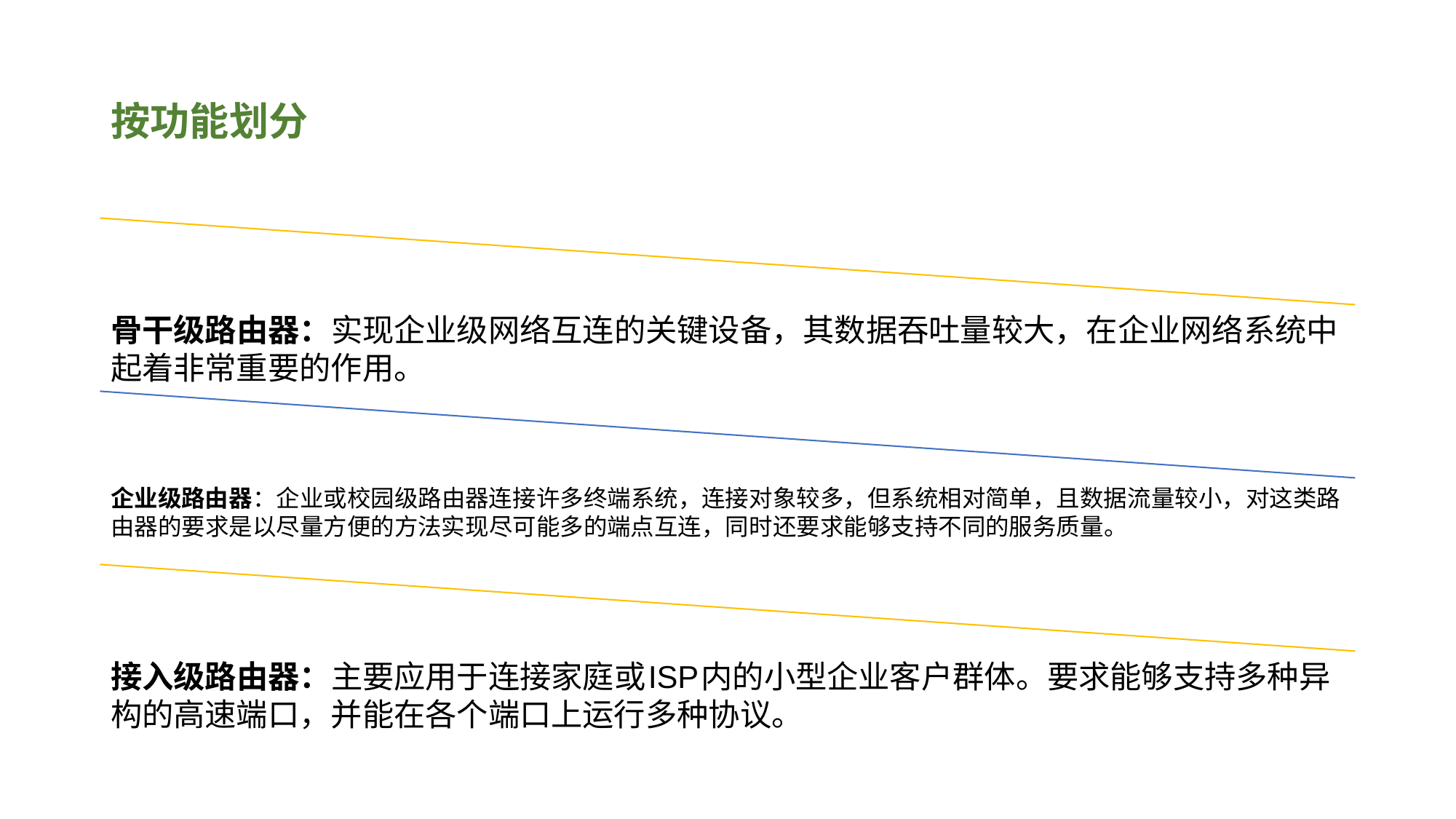

# 按功能划分
骨干级路由器：实现企业级网络互连的关键设备，其数据吞吐量较大，在企业网络系统中起着非常重要的作用。
企业级路由器：企业或校园级路由器连接许多终端系统，连接对象较多，但系统相对简单，且数据流量较小，对这类路由器的要求是以尽量方便的方法实现尽可能多的端点互连，同时还要求能够支持不同的服务质量。
接入级路由器：主要应用于连接家庭或ISP内的小型企业客户群体。要求能够支持多种异构的高速端口，并能在各个端口上运行多种协议。